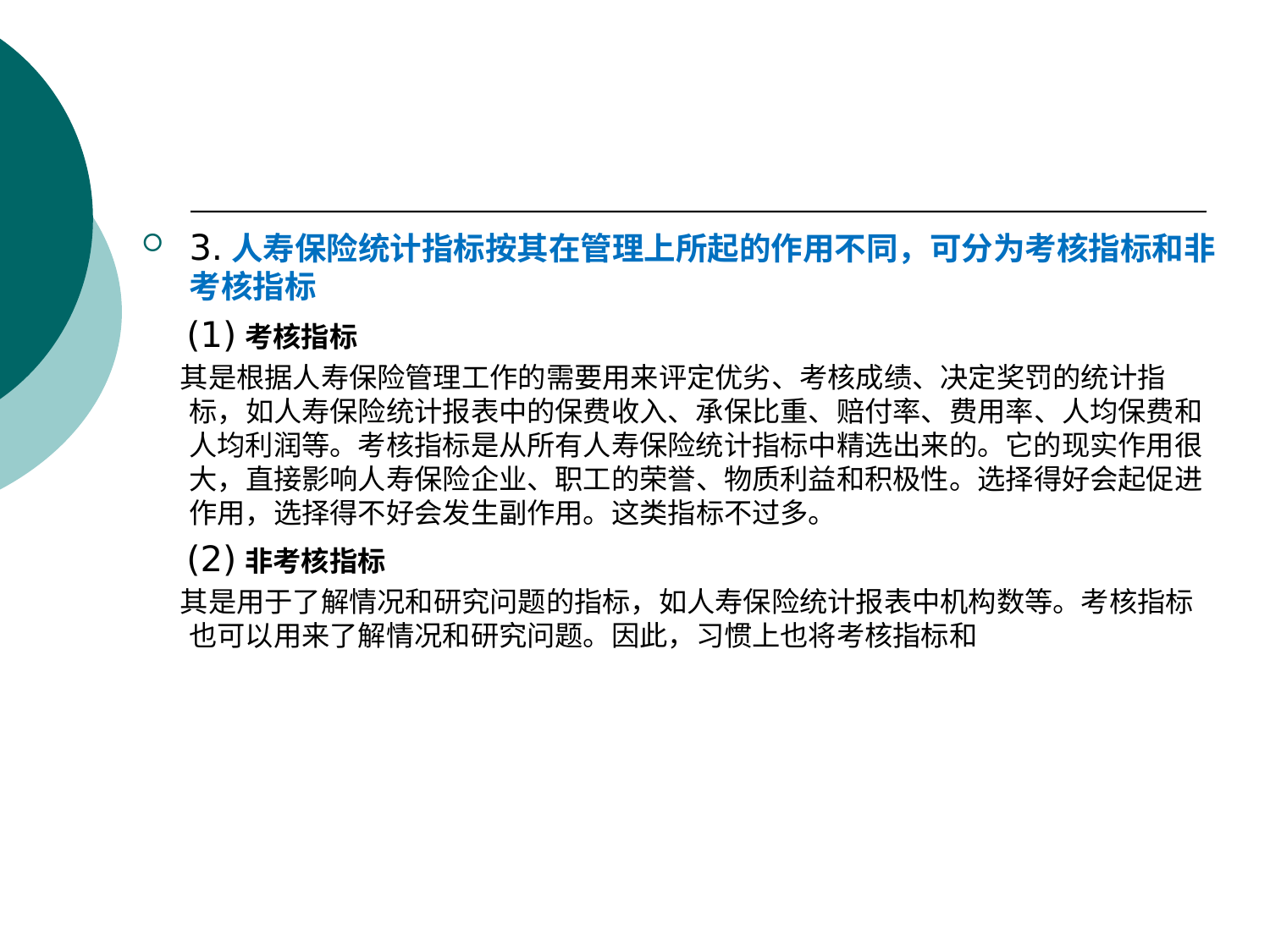

#
3.人寿保险统计指标按其在管理上所起的作用不同，可分为考核指标和非考核指标
    (1)考核指标
     其是根据人寿保险管理工作的需要用来评定优劣、考核成绩、决定奖罚的统计指标，如人寿保险统计报表中的保费收入、承保比重、赔付率、费用率、人均保费和人均利润等。考核指标是从所有人寿保险统计指标中精选出来的。它的现实作用很大，直接影响人寿保险企业、职工的荣誉、物质利益和积极性。选择得好会起促进作用，选择得不好会发生副作用。这类指标不过多。
    (2)非考核指标
     其是用于了解情况和研究问题的指标，如人寿保险统计报表中机构数等。考核指标也可以用来了解情况和研究问题。因此，习惯上也将考核指标和